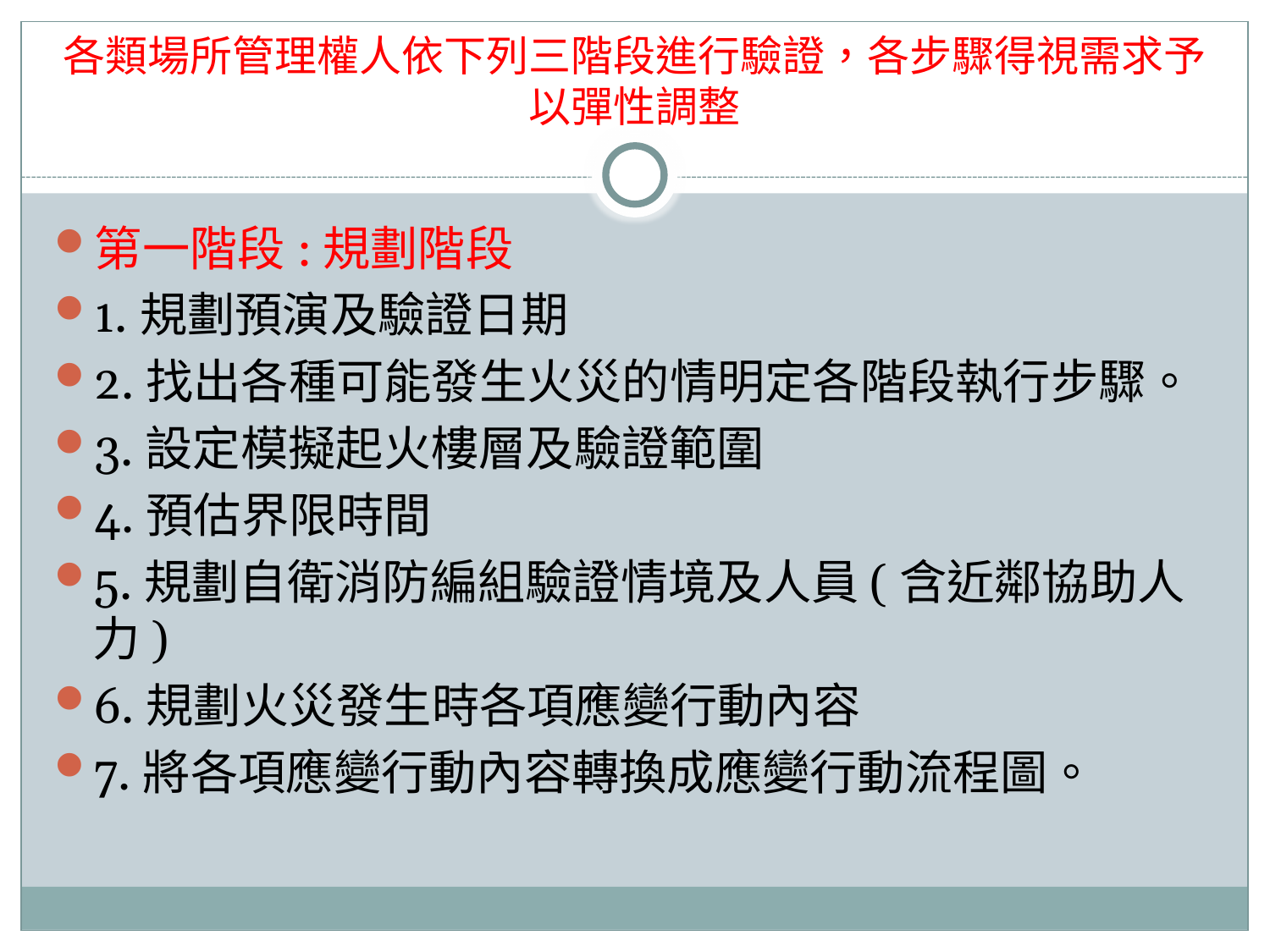

# 各類場所管理權人依下列三階段進行驗證，各步驟得視需求予以彈性調整
第一階段:規劃階段
1.規劃預演及驗證日期
2.找出各種可能發生火災的情明定各階段執行步驟。
3.設定模擬起火樓層及驗證範圍
4.預估界限時間
5.規劃自衛消防編組驗證情境及人員(含近鄰協助人力)
6.規劃火災發生時各項應變行動內容
7.將各項應變行動內容轉換成應變行動流程圖。